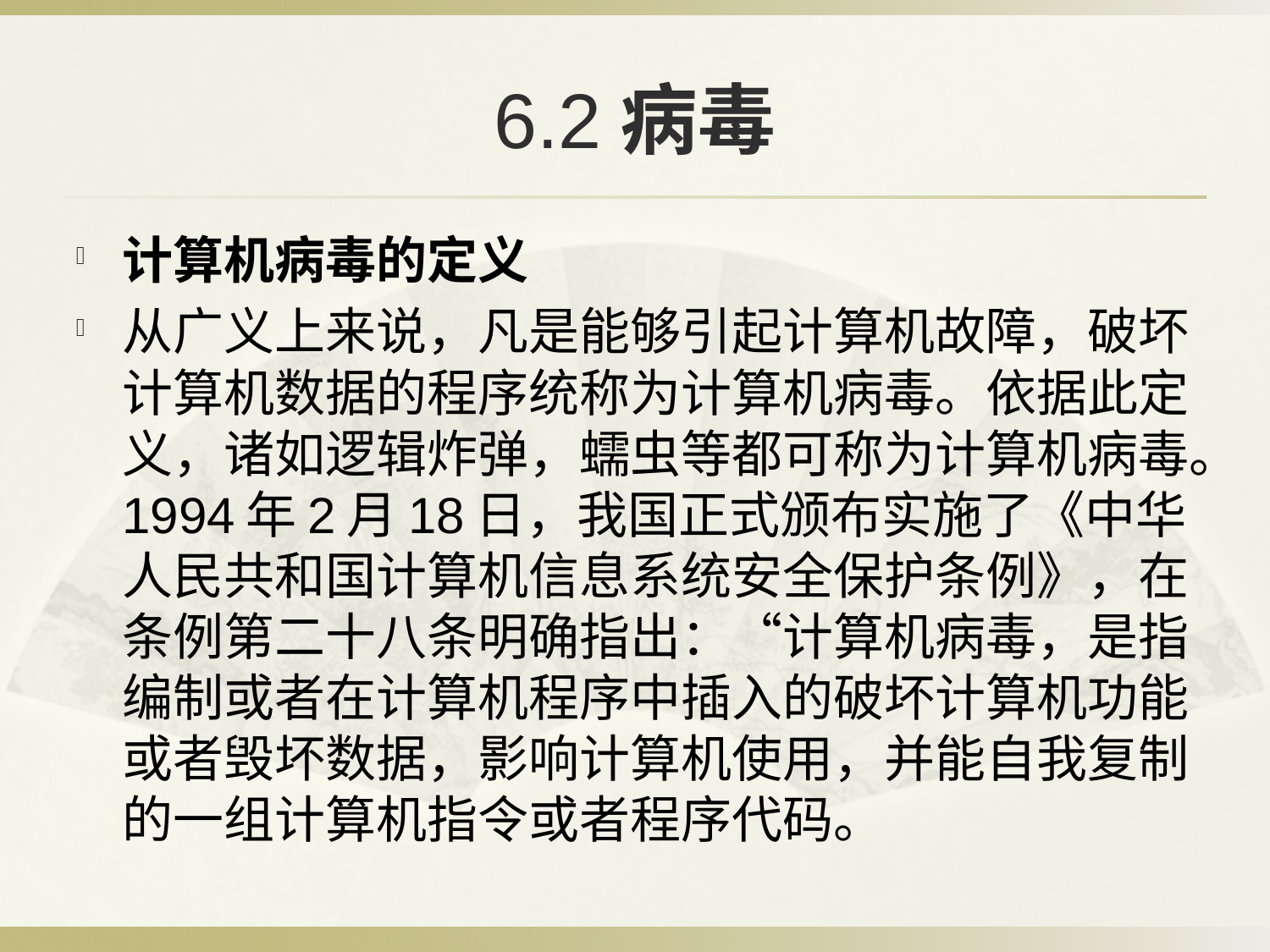

# 6.2病毒
计算机病毒的定义
从广义上来说，凡是能够引起计算机故障，破坏计算机数据的程序统称为计算机病毒。依据此定义，诸如逻辑炸弹，蠕虫等都可称为计算机病毒。1994年2月18日，我国正式颁布实施了《中华人民共和国计算机信息系统安全保护条例》，在条例第二十八条明确指出：“计算机病毒，是指编制或者在计算机程序中插入的破坏计算机功能或者毁坏数据，影响计算机使用，并能自我复制的一组计算机指令或者程序代码。